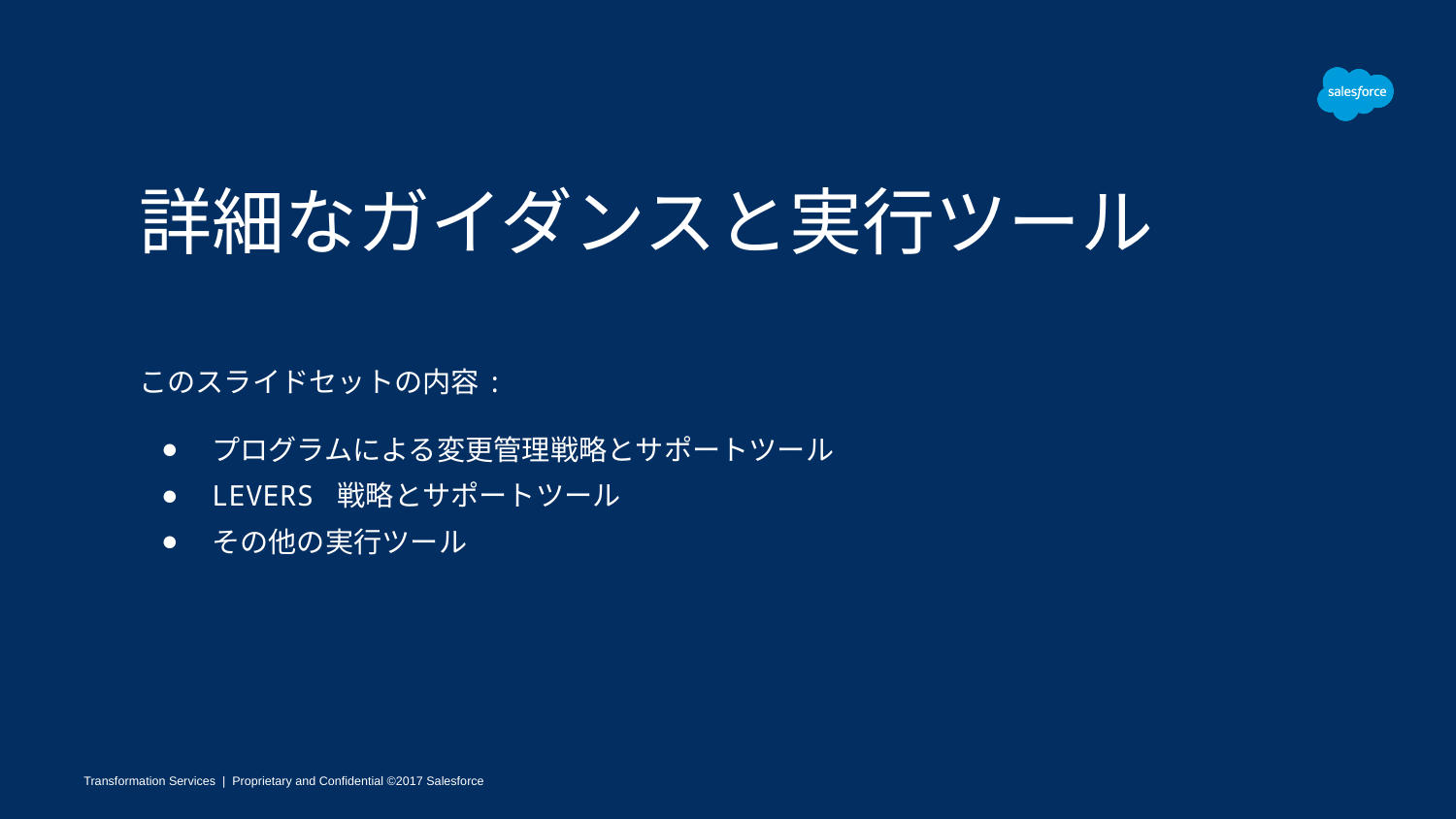

# 詳細なガイダンスと実行ツール

このスライドセットの内容:

プログラムによる変更管理戦略とサポートツール
LEVERS 戦略とサポートツール
その他の実行ツール